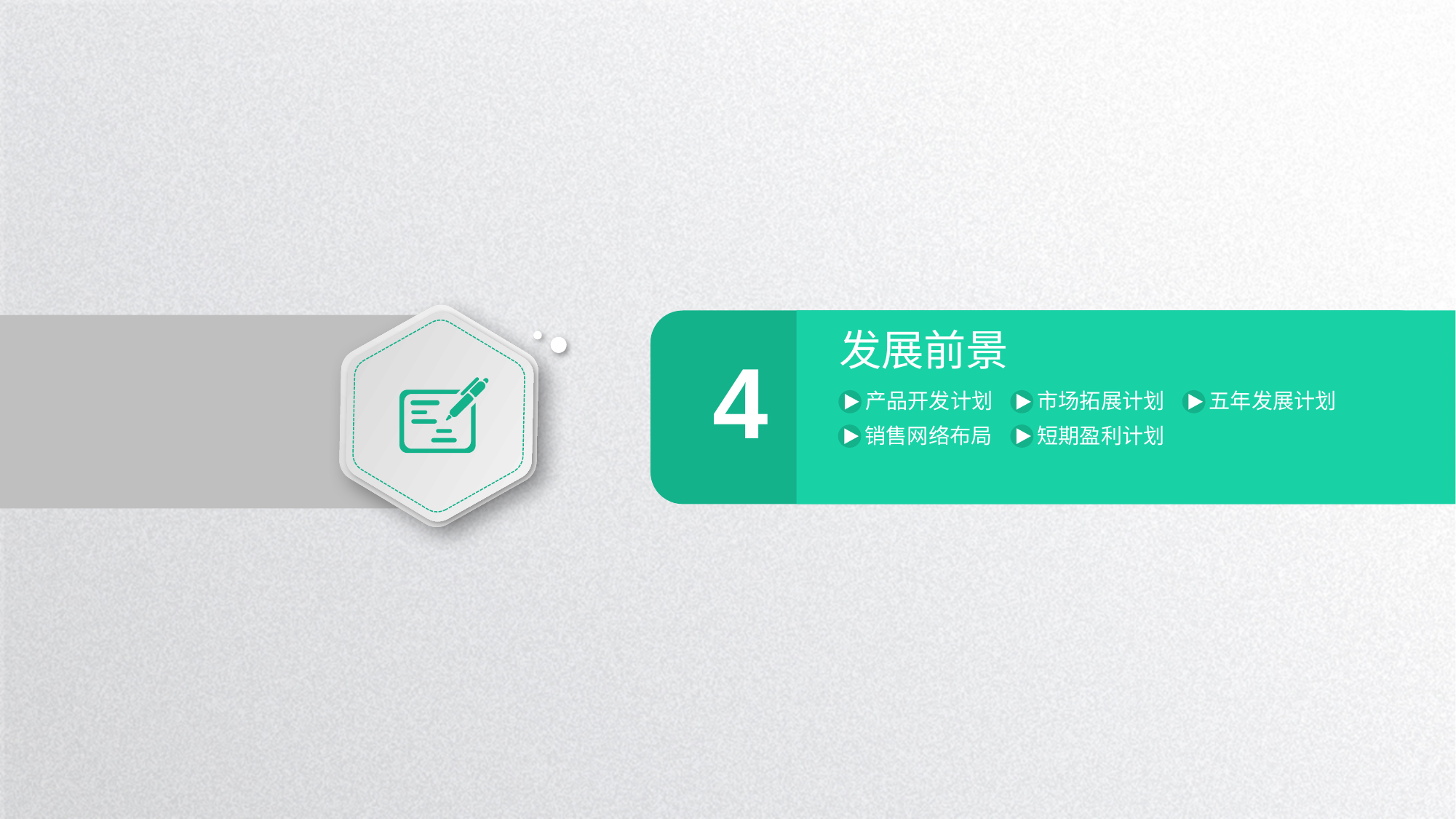

发展前景

4

产品开发计划

市场拓展计划

五年发展计划

短期盈利计划

销售网络布局